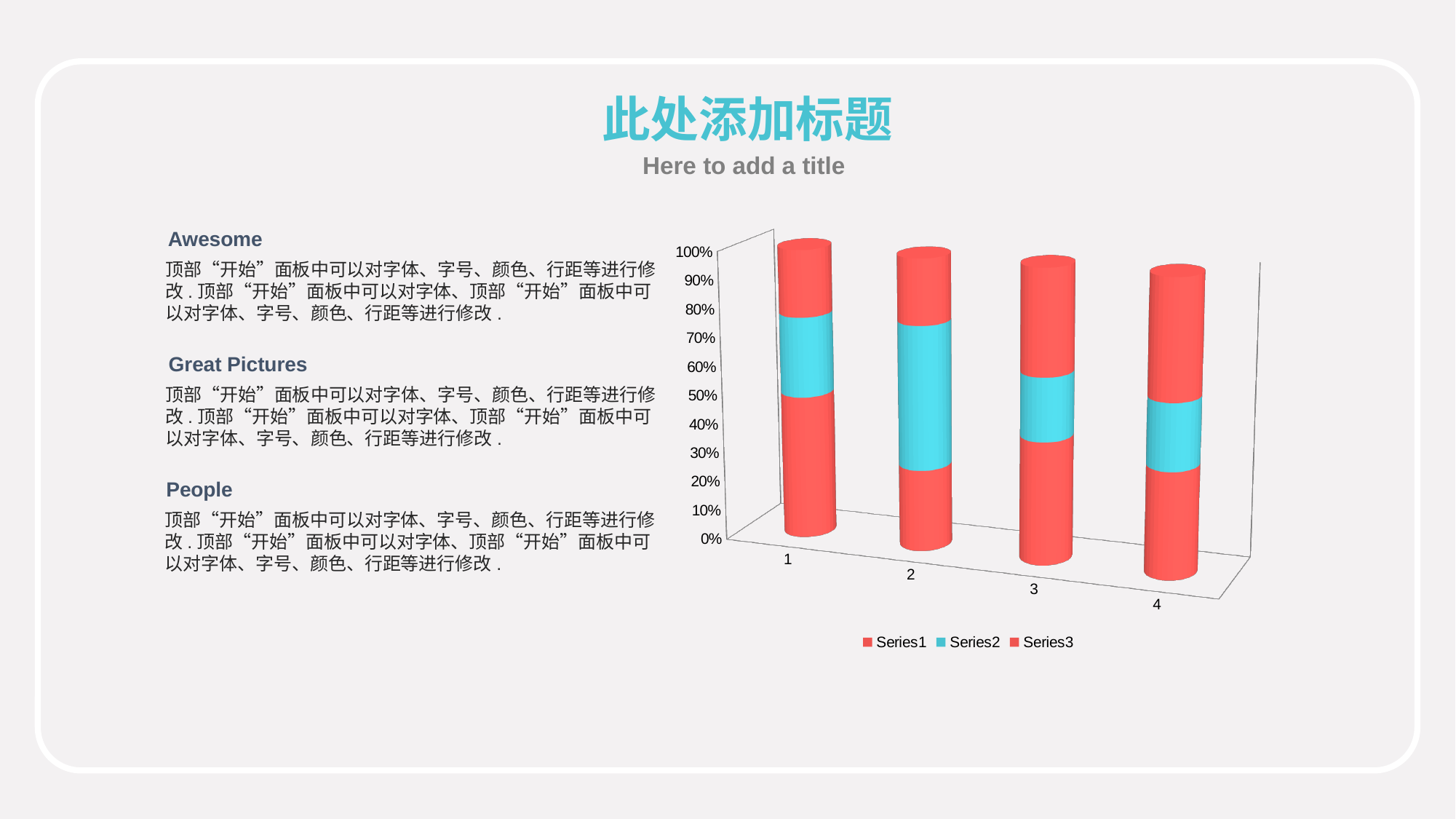

此处添加标题
Here to add a title
Awesome
顶部“开始”面板中可以对字体、字号、颜色、行距等进行修改.顶部“开始”面板中可以对字体、顶部“开始”面板中可以对字体、字号、颜色、行距等进行修改.

[unsupported chart]

Great Pictures
顶部“开始”面板中可以对字体、字号、颜色、行距等进行修改.顶部“开始”面板中可以对字体、顶部“开始”面板中可以对字体、字号、颜色、行距等进行修改.
People
顶部“开始”面板中可以对字体、字号、颜色、行距等进行修改.顶部“开始”面板中可以对字体、顶部“开始”面板中可以对字体、字号、颜色、行距等进行修改.